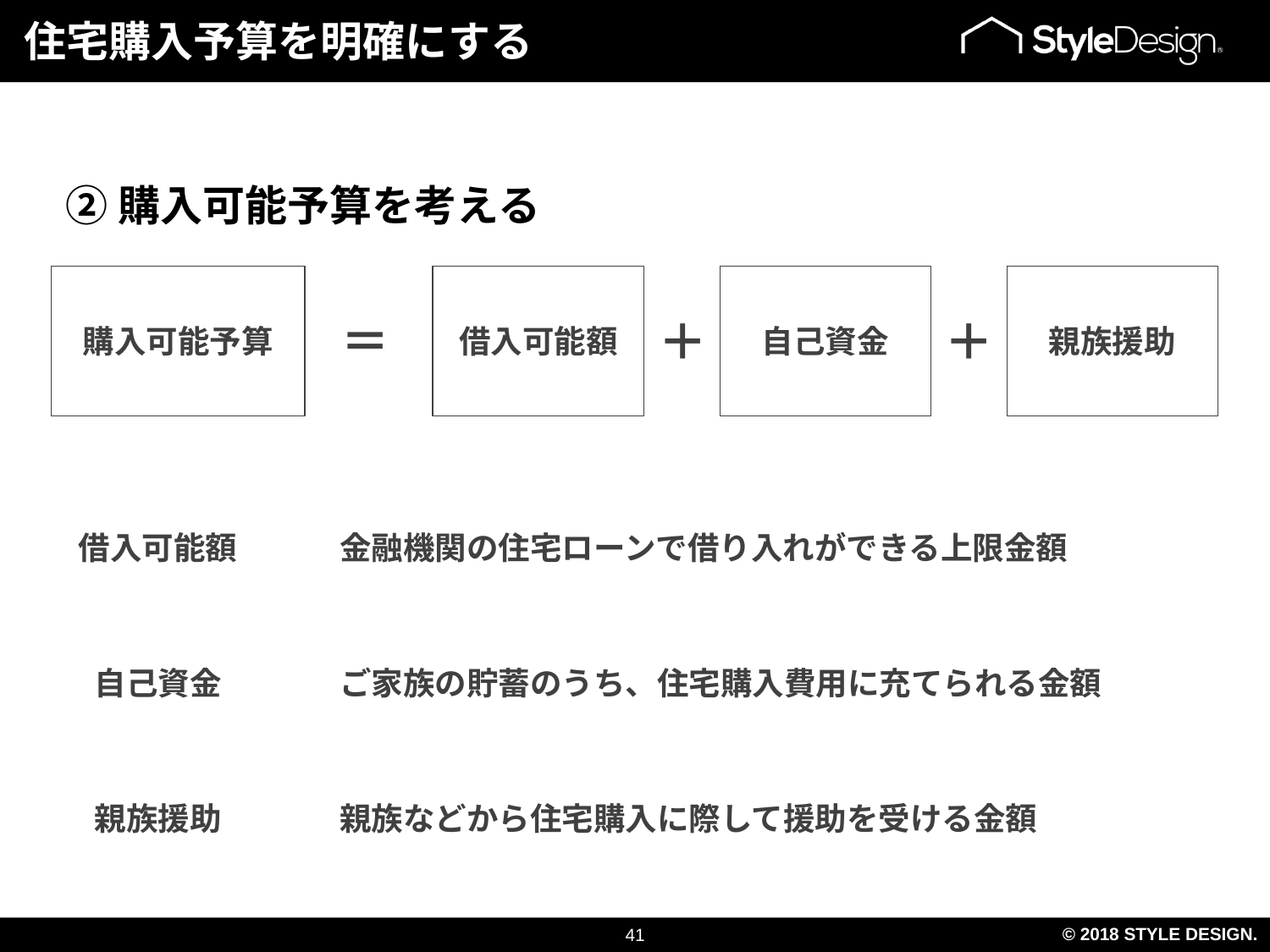

住宅購入予算を明確にする
②購入可能予算を考える
購入可能予算
借入可能額
自己資金
親族援助
＝
＋
＋
借入可能額
金融機関の住宅ローンで借り入れができる上限金額
自己資金
ご家族の貯蓄のうち、住宅購入費用に充てられる金額
親族援助
親族などから住宅購入に際して援助を受ける金額
41